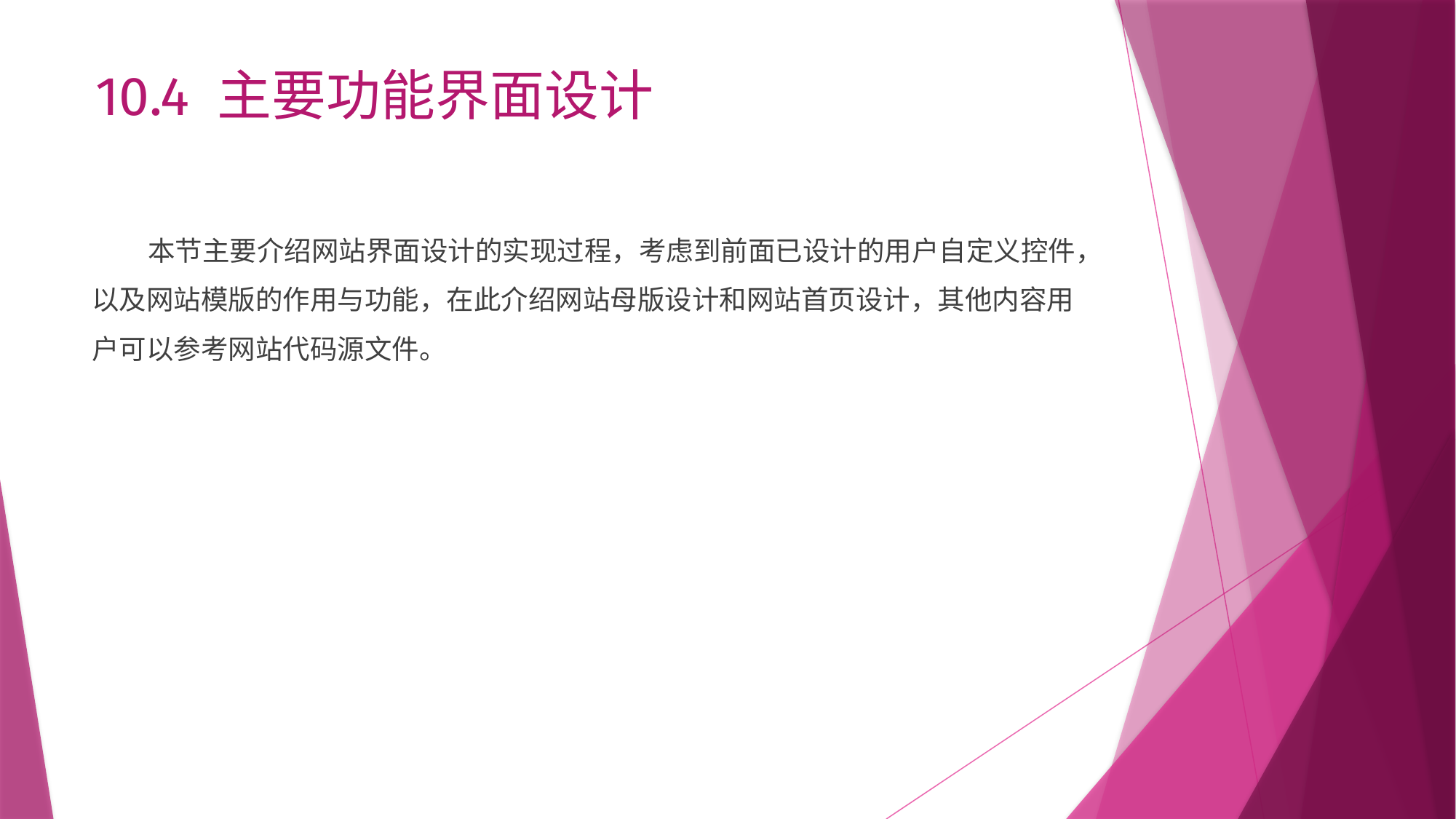

# 10.4 主要功能界面设计
        本节主要介绍网站界面设计的实现过程，考虑到前面已设计的用户自定义控件，以及网站模版的作用与功能，在此介绍网站母版设计和网站首页设计，其他内容用户可以参考网站代码源文件。